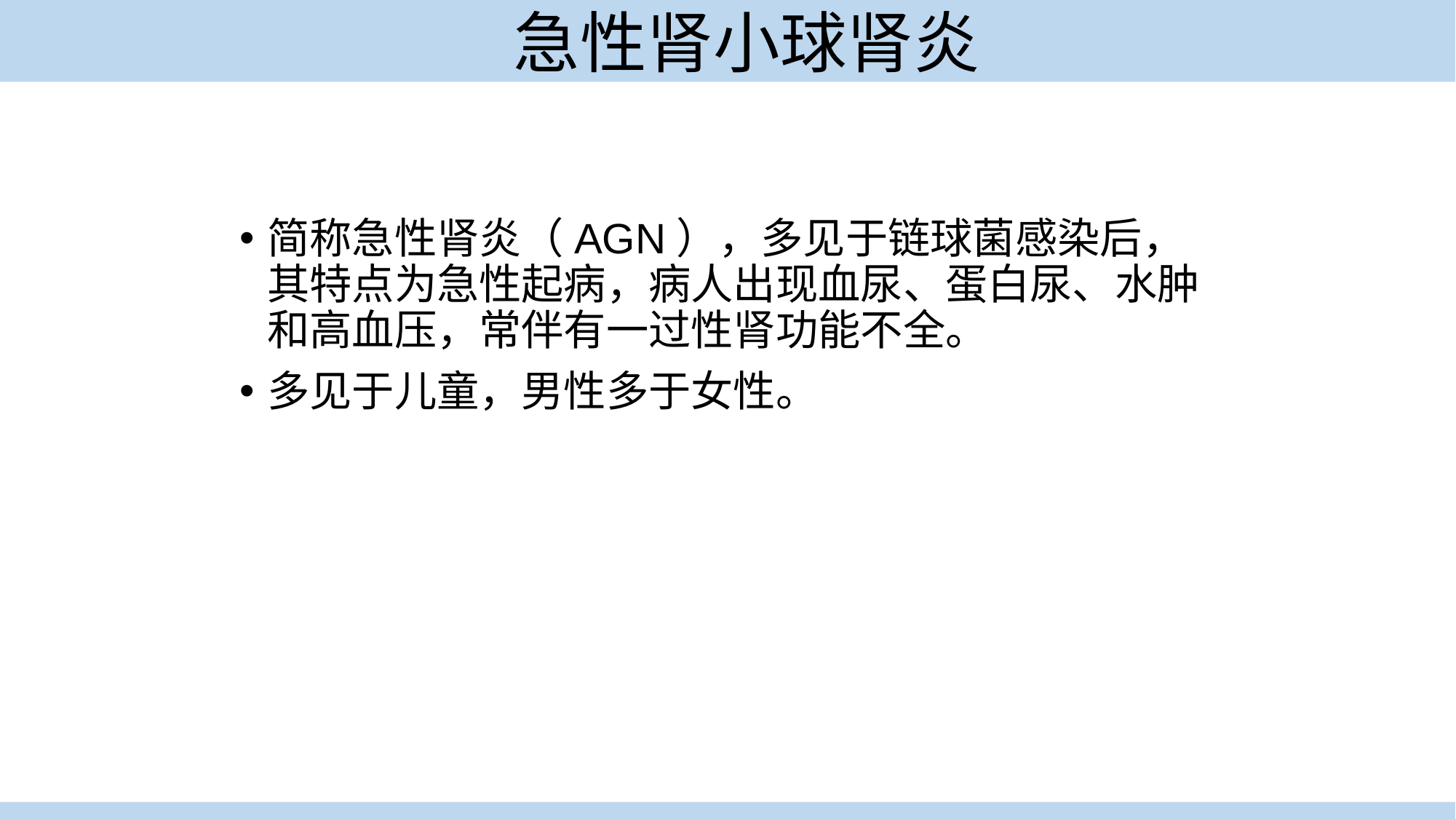

# 急性肾小球肾炎
简称急性肾炎（AGN），多见于链球菌感染后，其特点为急性起病，病人出现血尿、蛋白尿、水肿和高血压，常伴有一过性肾功能不全。
多见于儿童，男性多于女性。